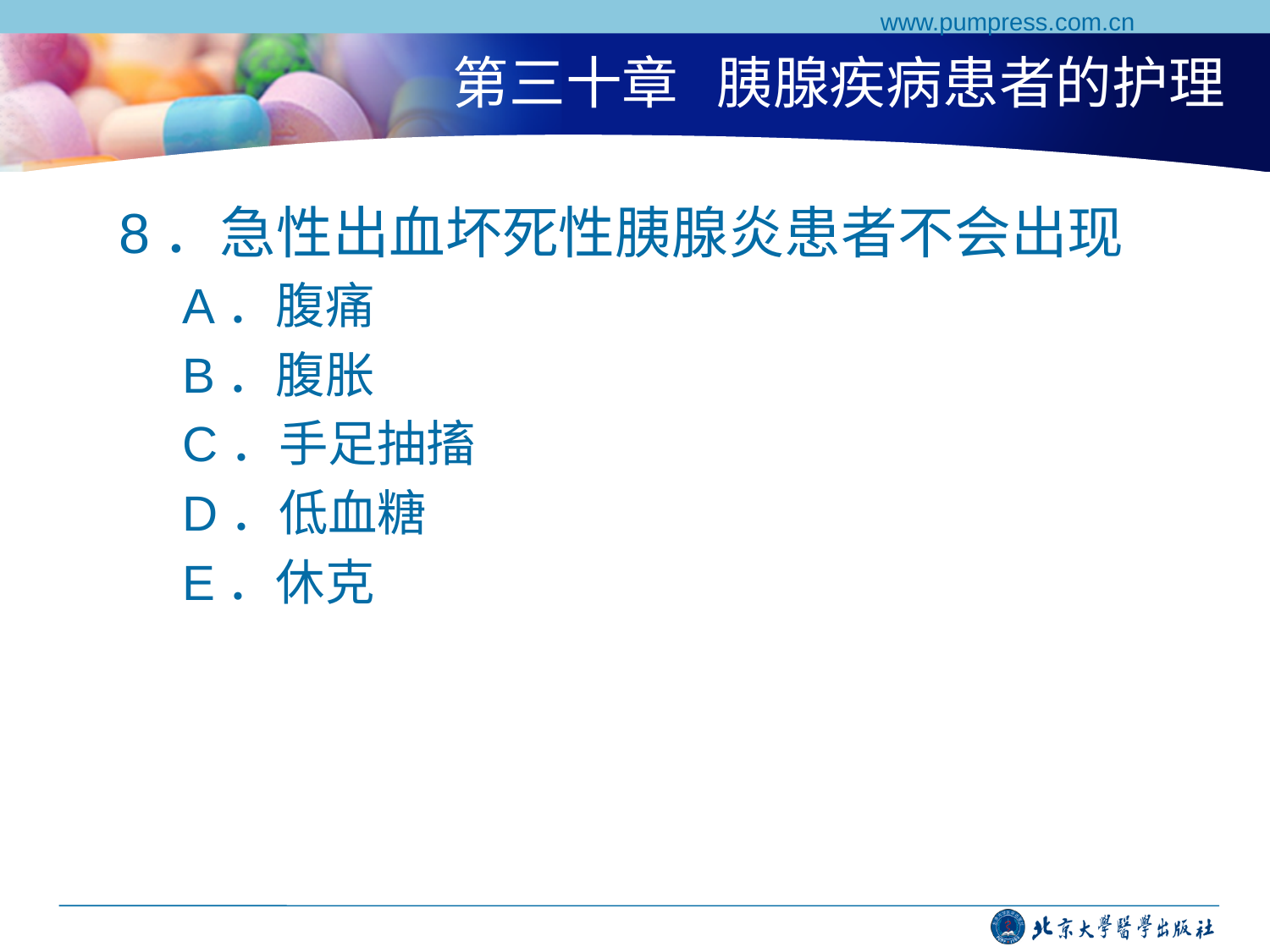

www.pumpress.com.cn
# 第三十章   胰腺疾病患者的护理
8．急性出血坏死性胰腺炎患者不会出现
A．腹痛
B．腹胀
C．手足抽搐
D．低血糖
E．休克